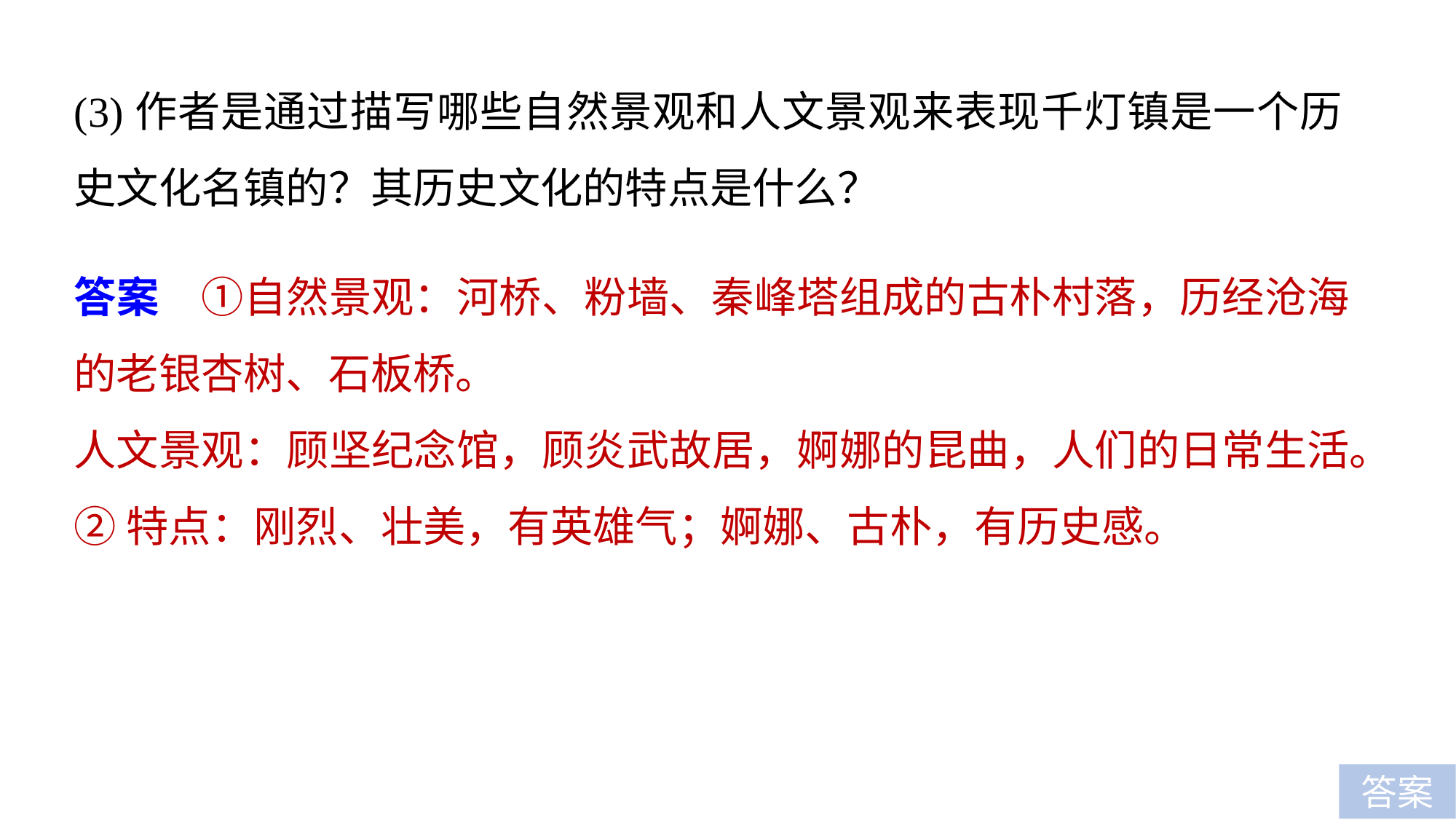

(3)作者是通过描写哪些自然景观和人文景观来表现千灯镇是一个历史文化名镇的？其历史文化的特点是什么？
答案　①自然景观：河桥、粉墙、秦峰塔组成的古朴村落，历经沧海的老银杏树、石板桥。
人文景观：顾坚纪念馆，顾炎武故居，婀娜的昆曲，人们的日常生活。
②特点：刚烈、壮美，有英雄气；婀娜、古朴，有历史感。
答案